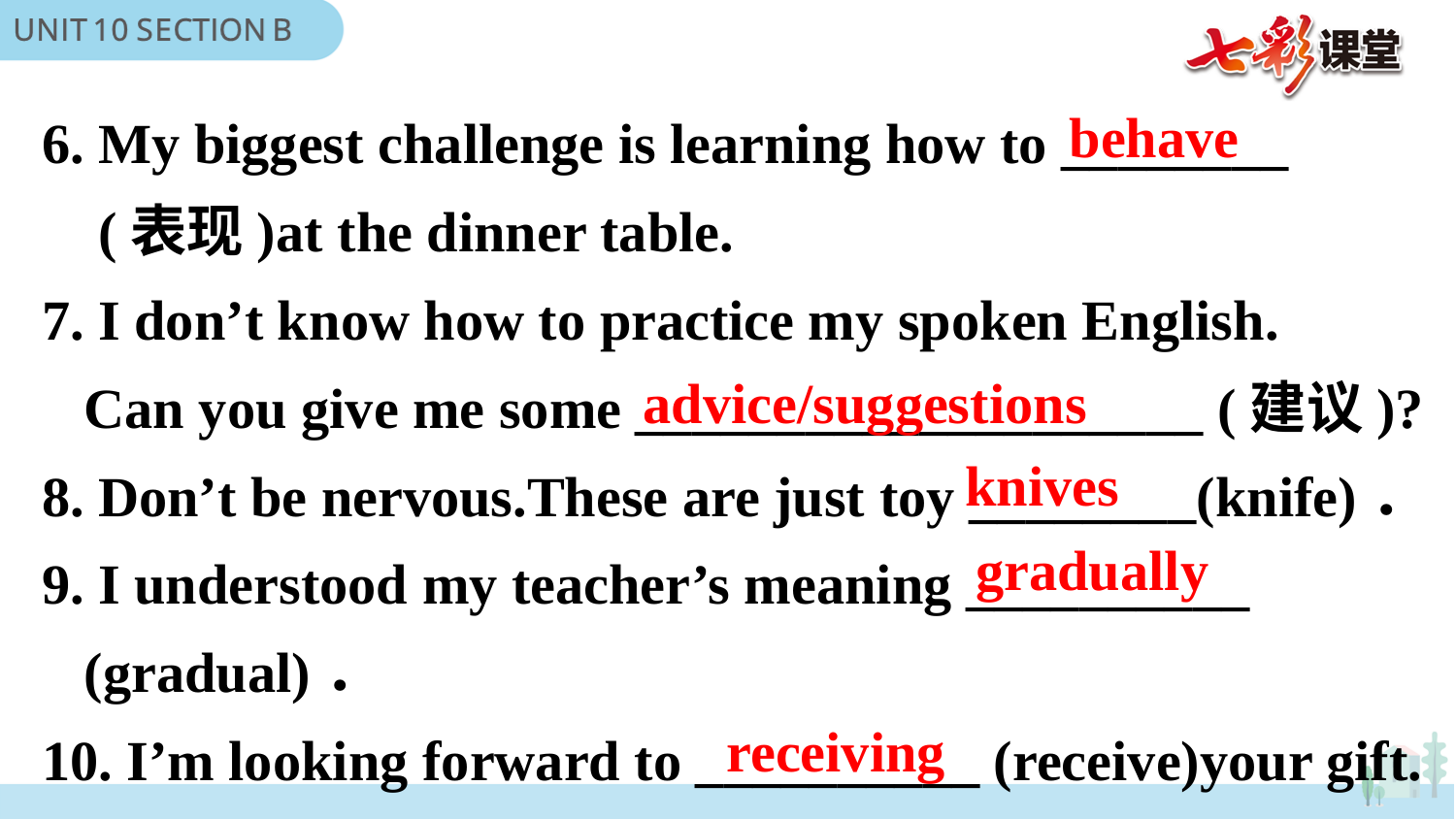

6. My biggest challenge is learning how to ________
    (表现)at the dinner table.
7. I don’t know how to practice my spoken English.
   Can you give me some ____________________ (建议)?
8. Don’t be nervous.These are just toy ________(knife)．
9. I understood my teacher’s meaning __________
   (gradual)．
10. I’m looking forward to __________ (receive)your gift.
behave
advice/suggestions
knives
gradually
receiving